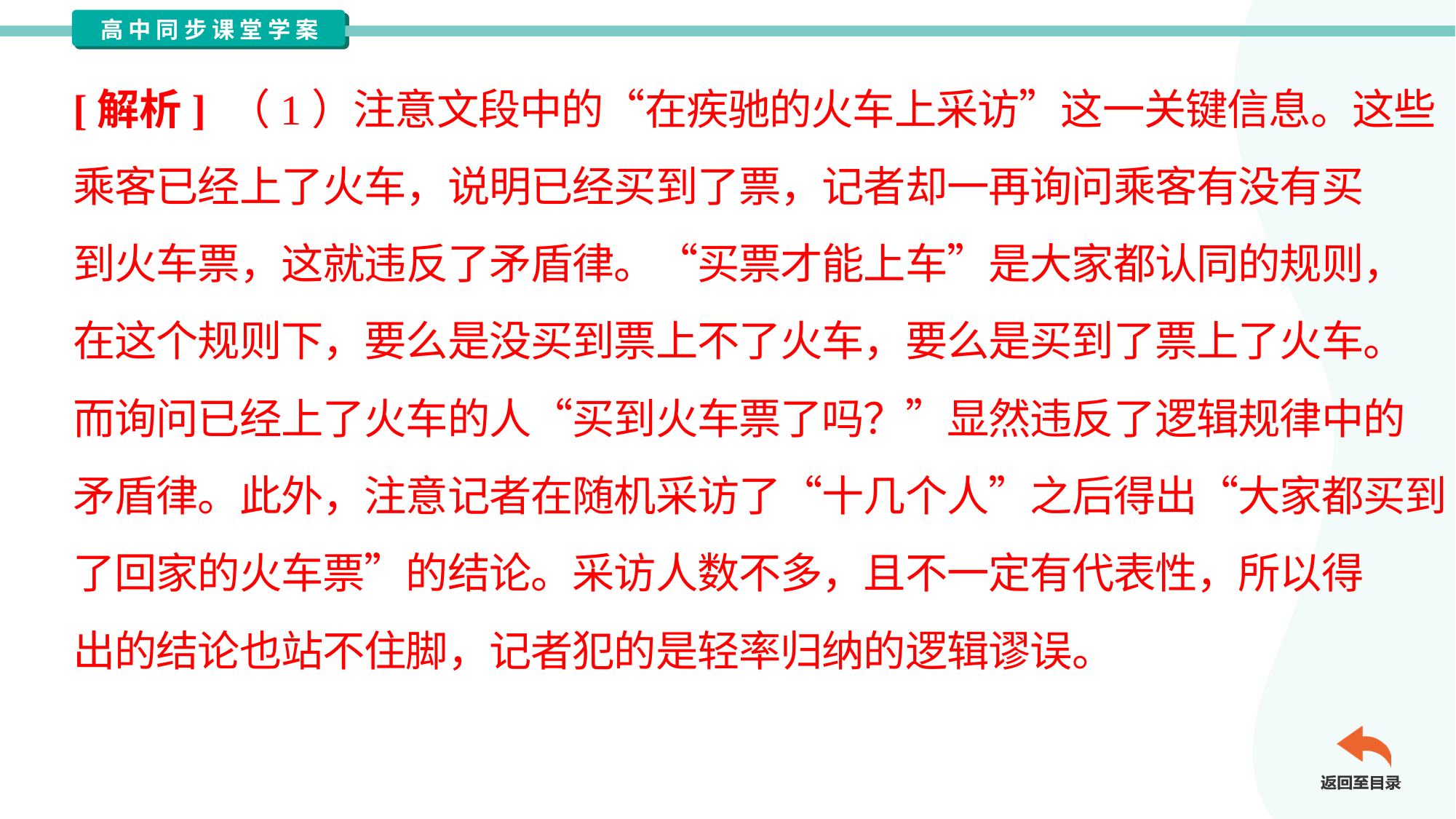

[解析] （1）注意文段中的“在疾驰的火车上采访”这一关键信息。这些
乘客已经上了火车，说明已经买到了票，记者却一再询问乘客有没有买
到火车票，这就违反了矛盾律。“买票才能上车”是大家都认同的规则，
在这个规则下，要么是没买到票上不了火车，要么是买到了票上了火车。
而询问已经上了火车的人“买到火车票了吗？”显然违反了逻辑规律中的
矛盾律。此外，注意记者在随机采访了“十几个人”之后得出“大家都买到
了回家的火车票”的结论。采访人数不多，且不一定有代表性，所以得
出的结论也站不住脚，记者犯的是轻率归纳的逻辑谬误。